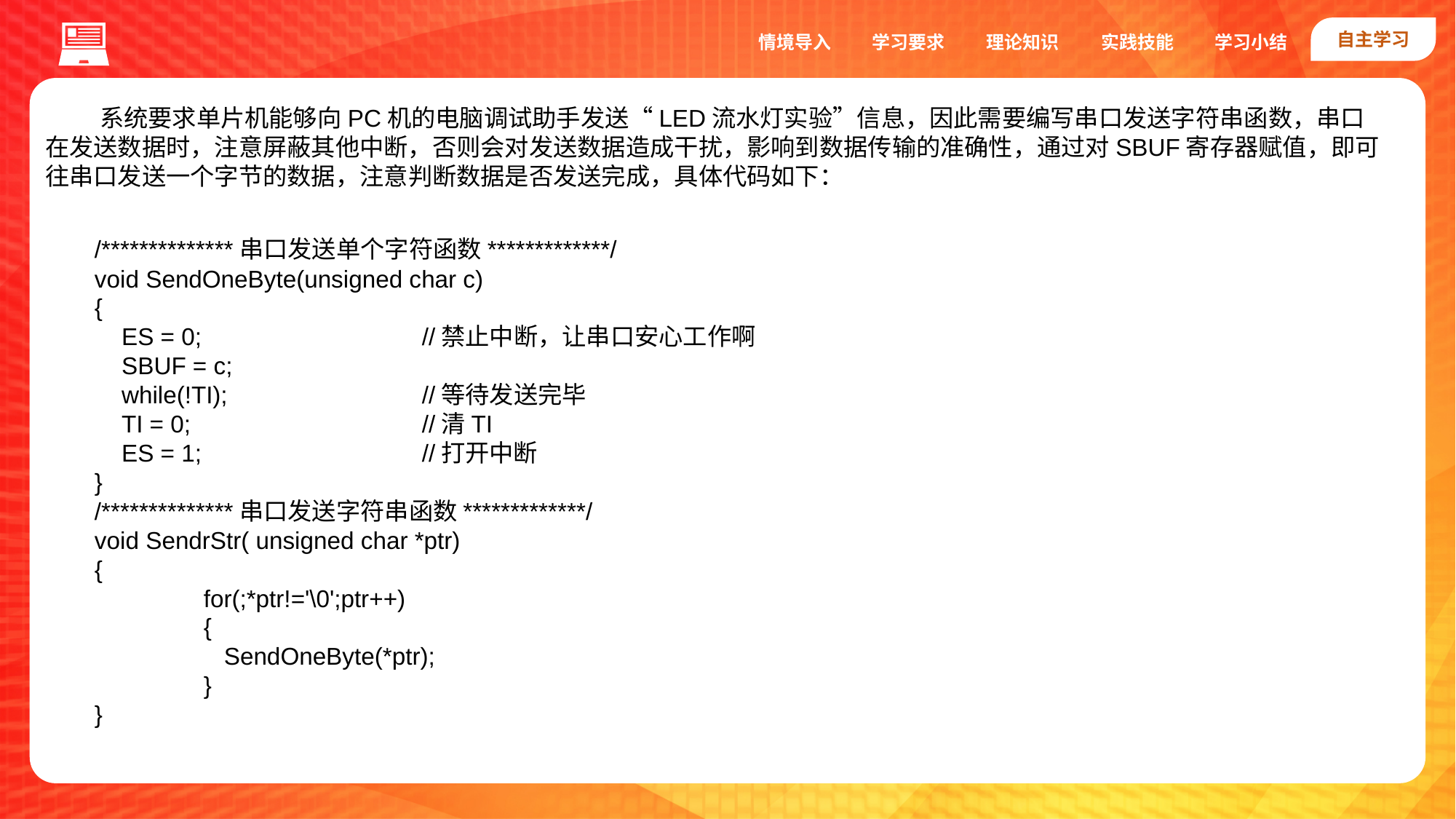

自主学习
实践技能
情境导入
学习要求
理论知识
学习小结

系统要求单片机能够向PC机的电脑调试助手发送“LED流水灯实验”信息，因此需要编写串口发送字符串函数，串口在发送数据时，注意屏蔽其他中断，否则会对发送数据造成干扰，影响到数据传输的准确性，通过对SBUF寄存器赋值，即可往串口发送一个字节的数据，注意判断数据是否发送完成，具体代码如下：
/**************串口发送单个字符函数*************/
void SendOneByte(unsigned char c)
{
    ES = 0;			//禁止中断，让串口安心工作啊
    SBUF = c;
    while(!TI);		//等待发送完毕
    TI = 0;			//清TI
    ES = 1;			//打开中断
}
/**************串口发送字符串函数*************/
void SendrStr( unsigned char *ptr)
{
	for(;*ptr!='\0';ptr++)
	{
	   SendOneByte(*ptr);
	}
}